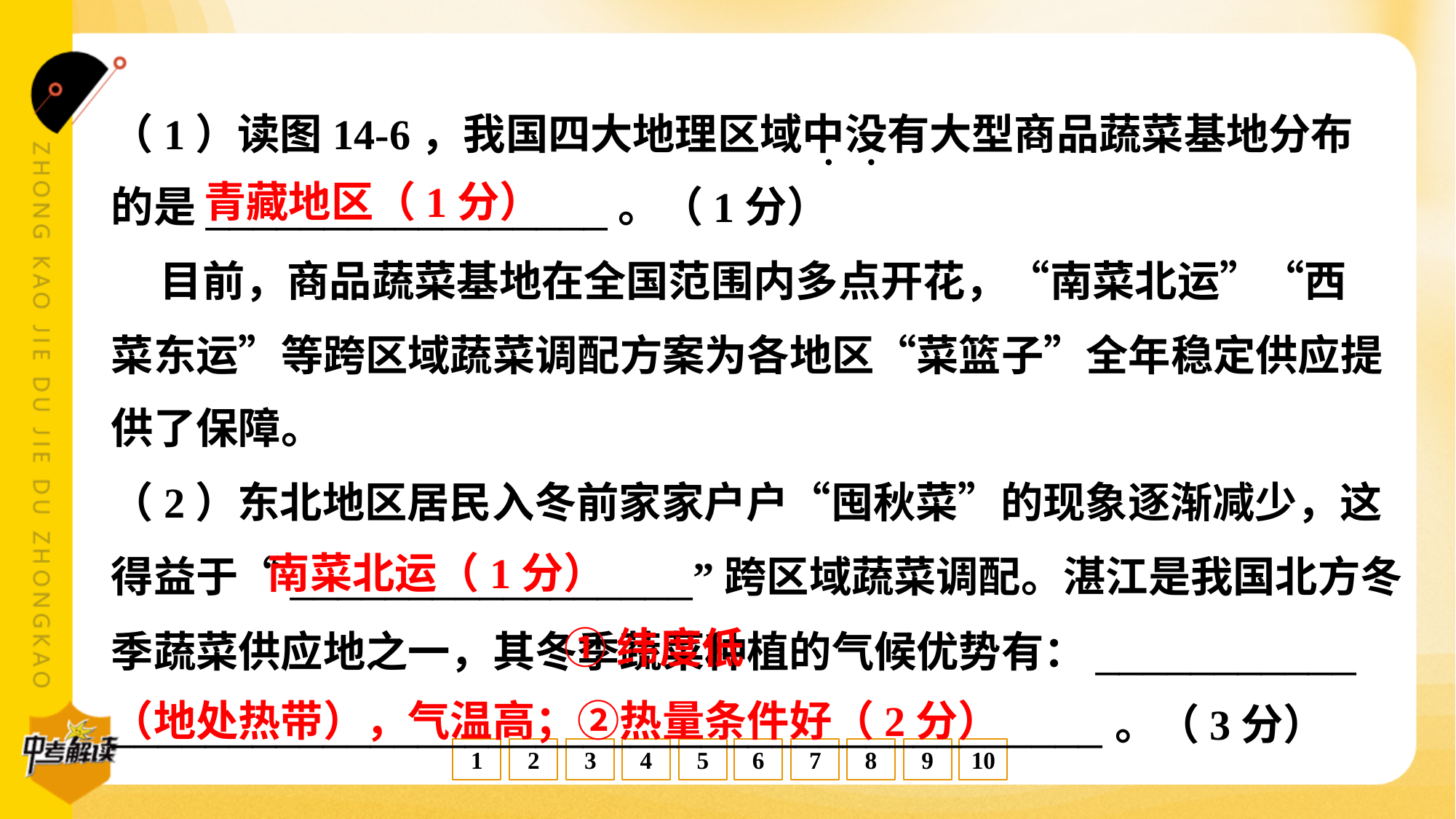

（1）读图14-6，我国四大地理区域中没有大型商品蔬菜基地分布
的是_________________。（1分）
青藏地区（1分）

    目前，商品蔬菜基地在全国范围内多点开花，“南菜北运”“西
菜东运”等跨区域蔬菜调配方案为各地区“菜篮子”全年稳定供应提
供了保障。
（2）东北地区居民入冬前家家户户“囤秋菜”的现象逐渐减少，这
得益于“_________________”跨区域蔬菜调配。湛江是我国北方冬
季蔬菜供应地之一，其冬季蔬菜种植的气候优势有：___________
__________________________________________。（3分）
南菜北运（1分）
                                               ①纬度低
（地处热带），气温高；②热量条件好（2分）